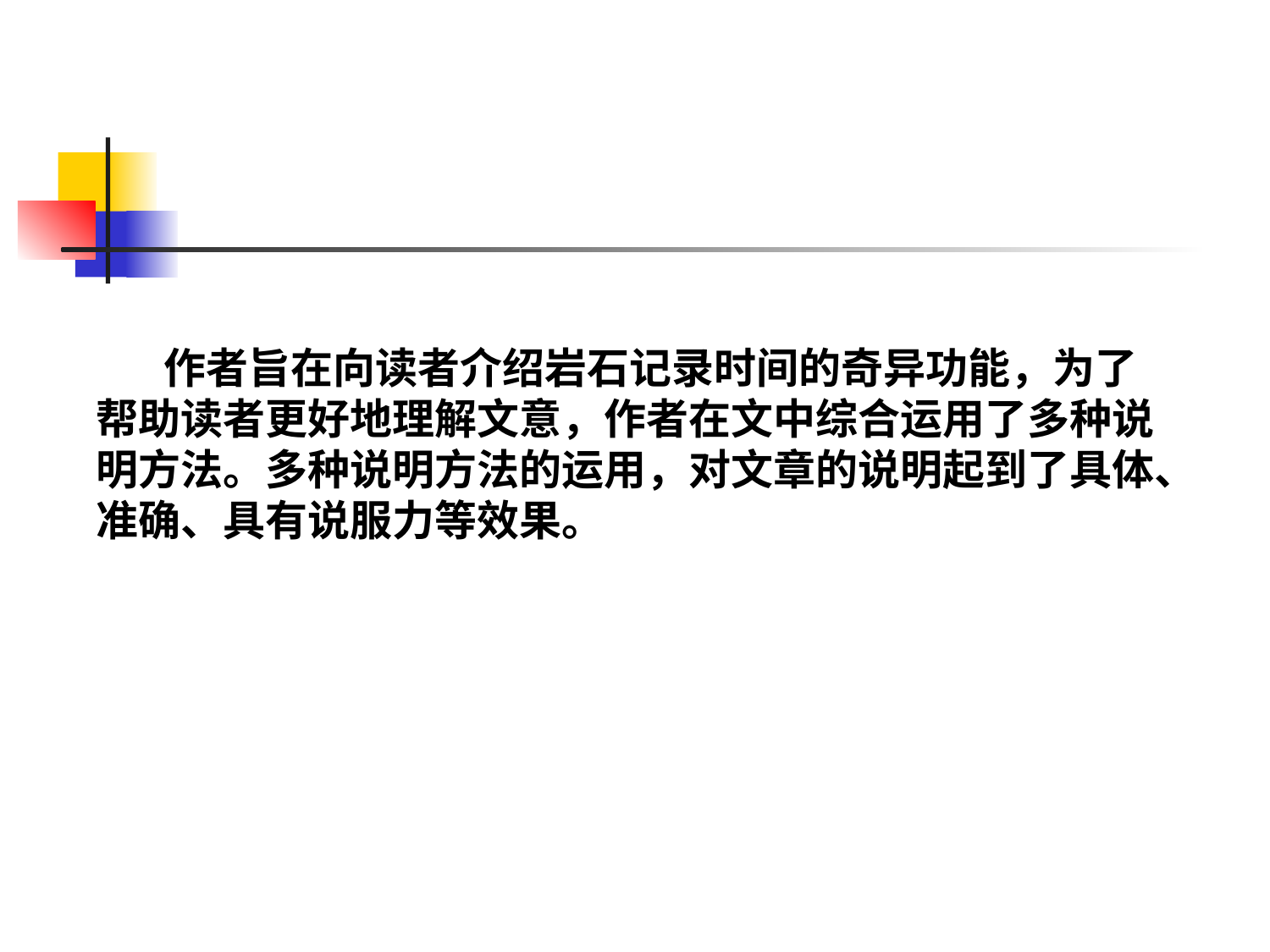

作者旨在向读者介绍岩石记录时间的奇异功能，为了帮助读者更好地理解文意，作者在文中综合运用了多种说明方法。多种说明方法的运用，对文章的说明起到了具体、准确、具有说服力等效果。